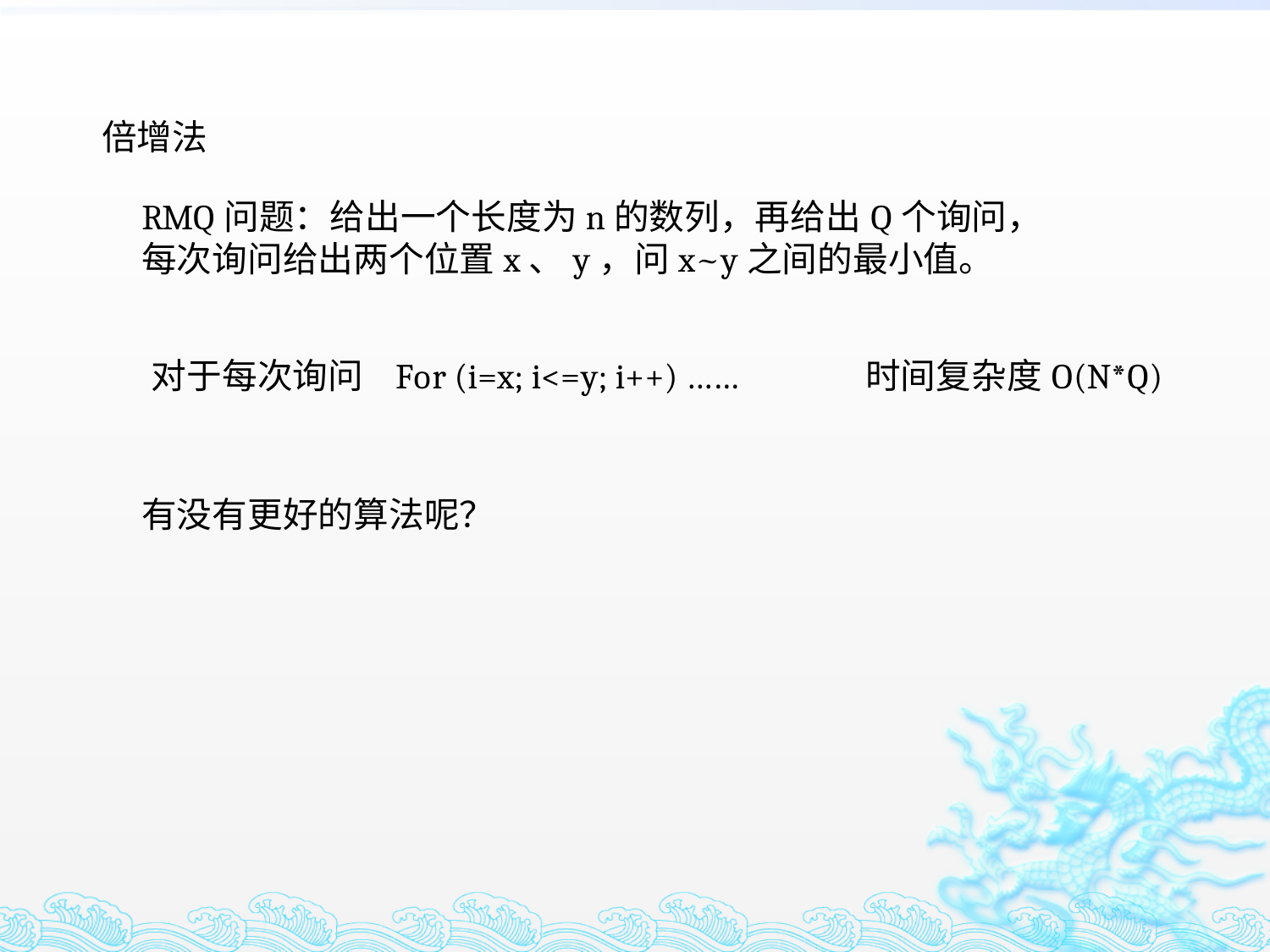

倍增法
RMQ问题：给出一个长度为n的数列，再给出Q个询问，每次询问给出两个位置x、y，问x~y之间的最小值。
对于每次询问   For (i=x; i<=y; i++) ……               时间复杂度O(N*Q)
有没有更好的算法呢？